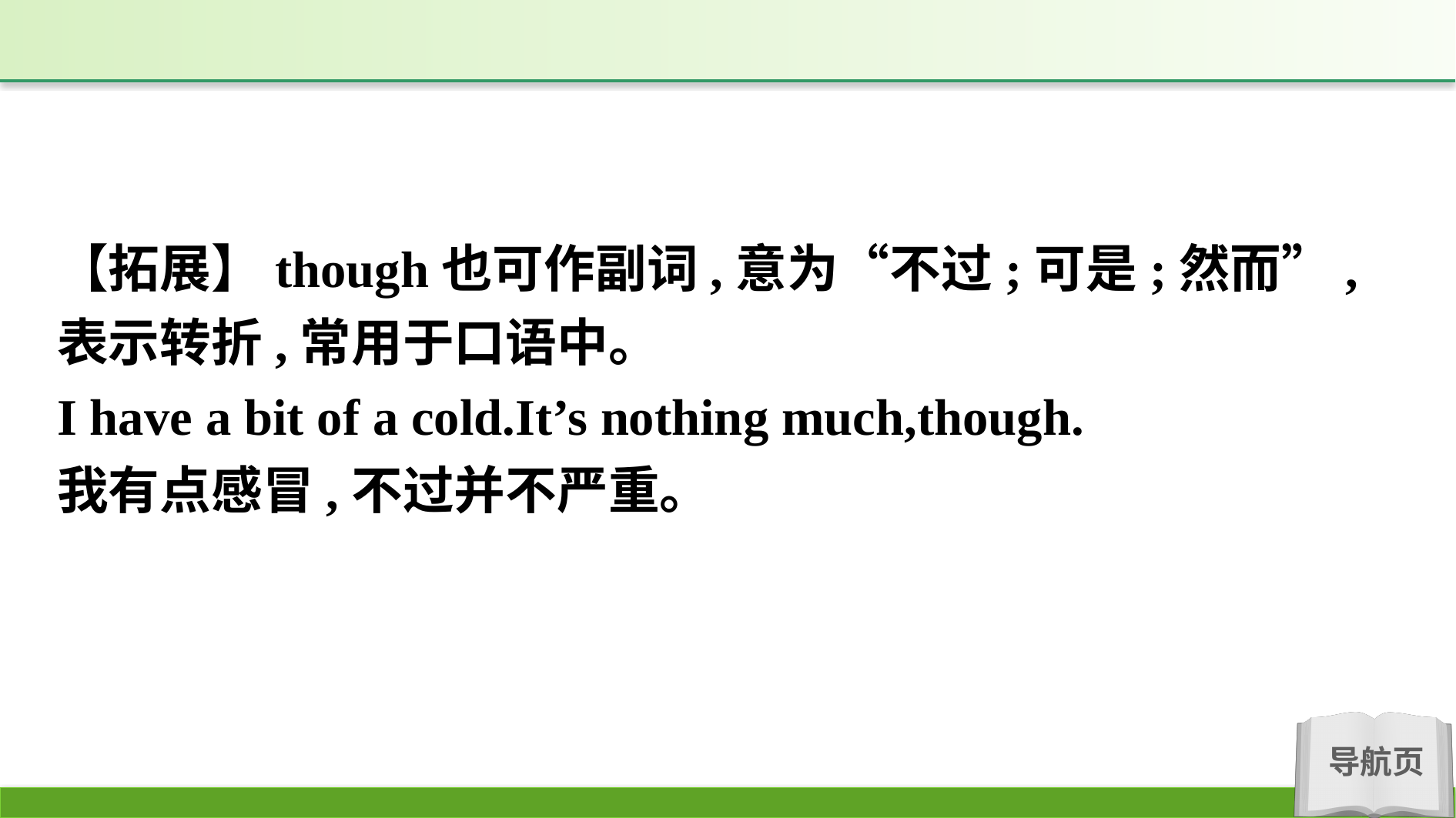

【拓展】though也可作副词,意为“不过;可是;然而”,表示转折,常用于口语中。
I have a bit of a cold.It’s nothing much,though.
我有点感冒,不过并不严重。